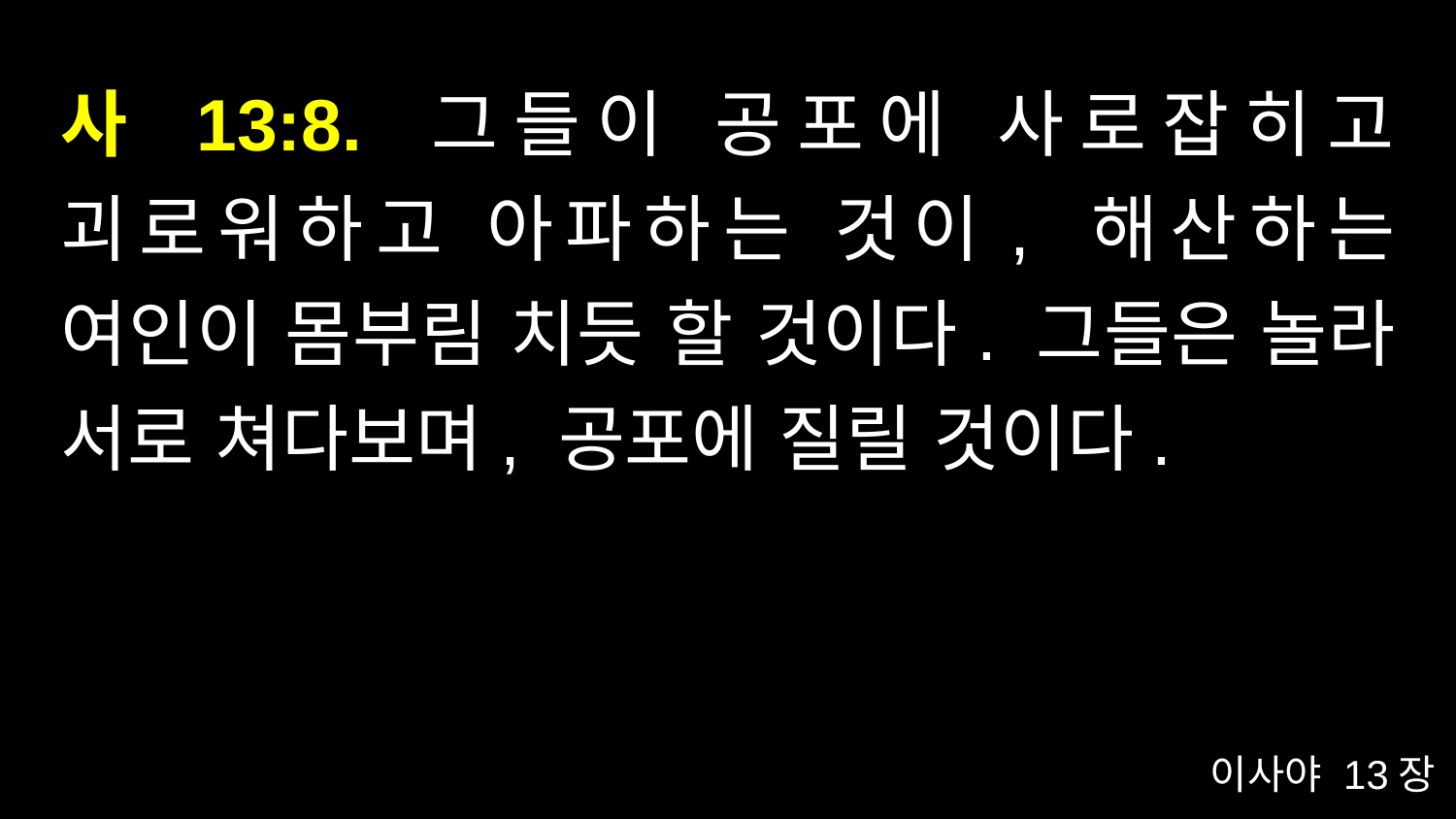

# 사 13:8. 그들이 공포에 사로잡히고 괴로워하고 아파하는 것이, 해산하는 여인이 몸부림 치듯 할 것이다. 그들은 놀라 서로 쳐다보며, 공포에 질릴 것이다.
이사야 13장